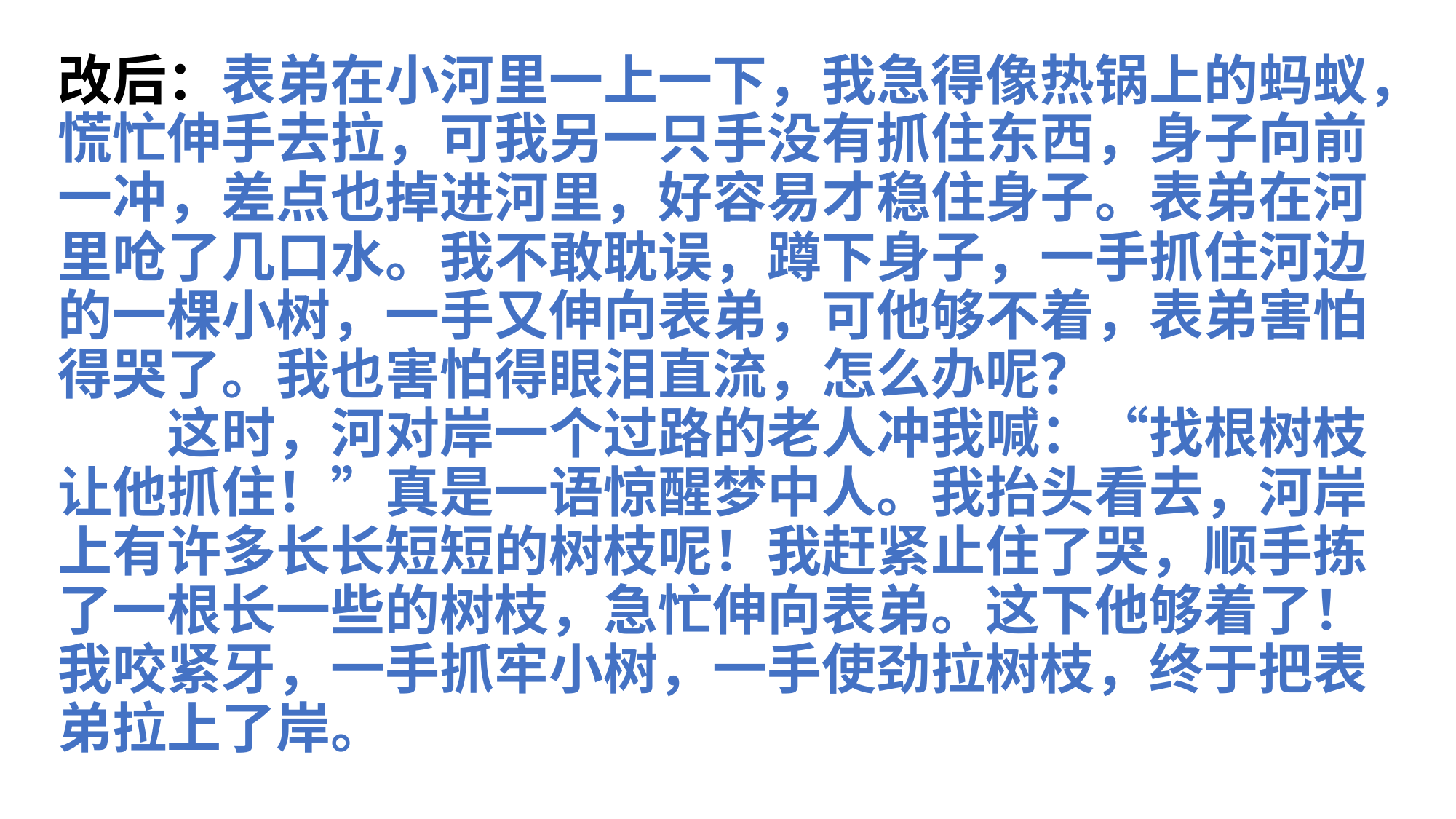

改后：表弟在小河里一上一下，我急得像热锅上的蚂蚁，慌忙伸手去拉，可我另一只手没有抓住东西，身子向前一冲，差点也掉进河里，好容易才稳住身子。表弟在河里呛了几口水。我不敢耽误，蹲下身子，一手抓住河边的一棵小树，一手又伸向表弟，可他够不着，表弟害怕得哭了。我也害怕得眼泪直流，怎么办呢？
　　这时，河对岸一个过路的老人冲我喊：“找根树枝让他抓住！”真是一语惊醒梦中人。我抬头看去，河岸上有许多长长短短的树枝呢！我赶紧止住了哭，顺手拣了一根长一些的树枝，急忙伸向表弟。这下他够着了！我咬紧牙，一手抓牢小树，一手使劲拉树枝，终于把表弟拉上了岸。